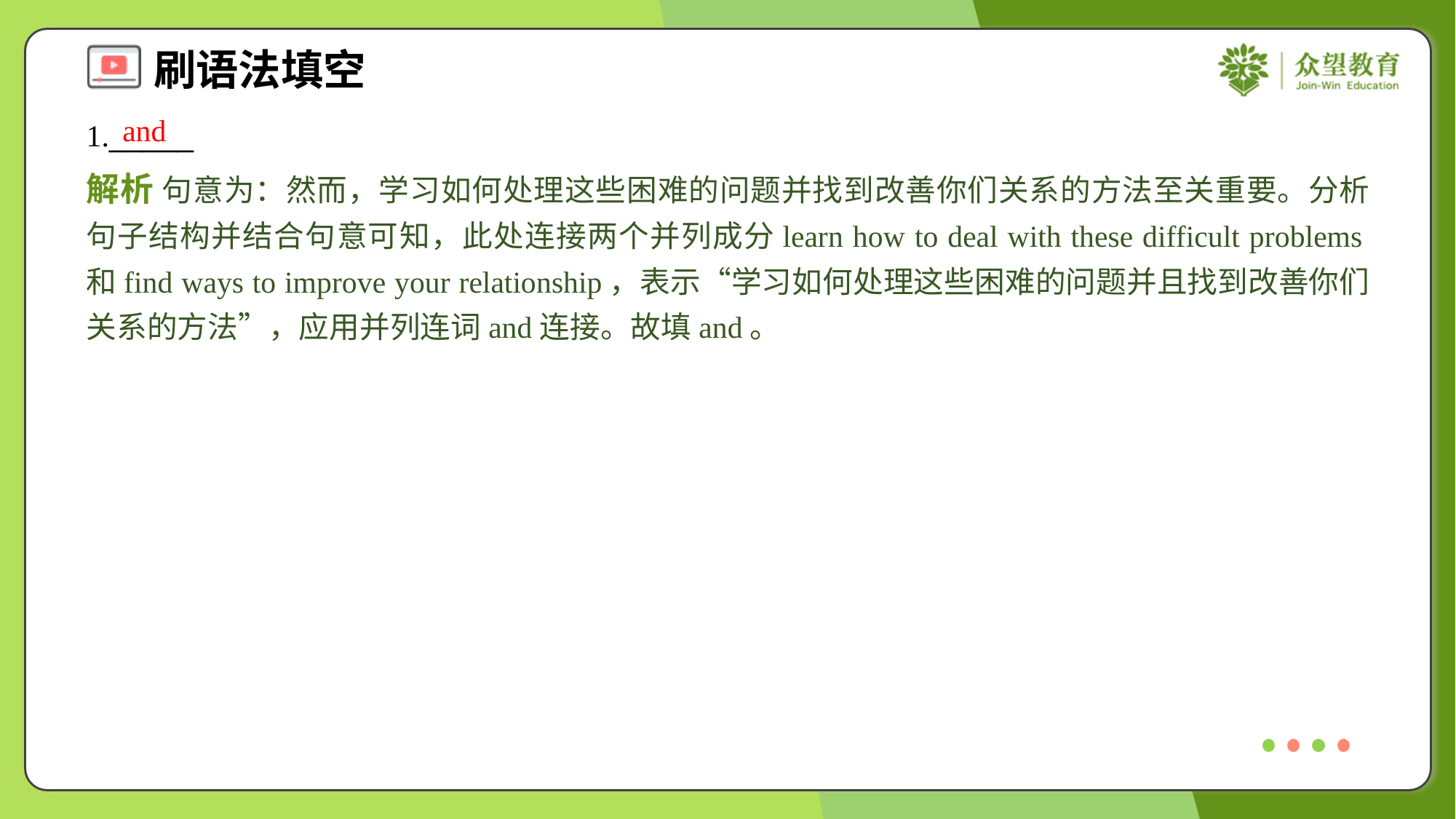

and
1._____
解析 句意为：然而，学习如何处理这些困难的问题并找到改善你们关系的方法至关重要。分析句子结构并结合句意可知，此处连接两个并列成分learn how to deal with these difficult problems和find ways to improve your relationship，表示“学习如何处理这些困难的问题并且找到改善你们关系的方法”，应用并列连词and连接。故填and。